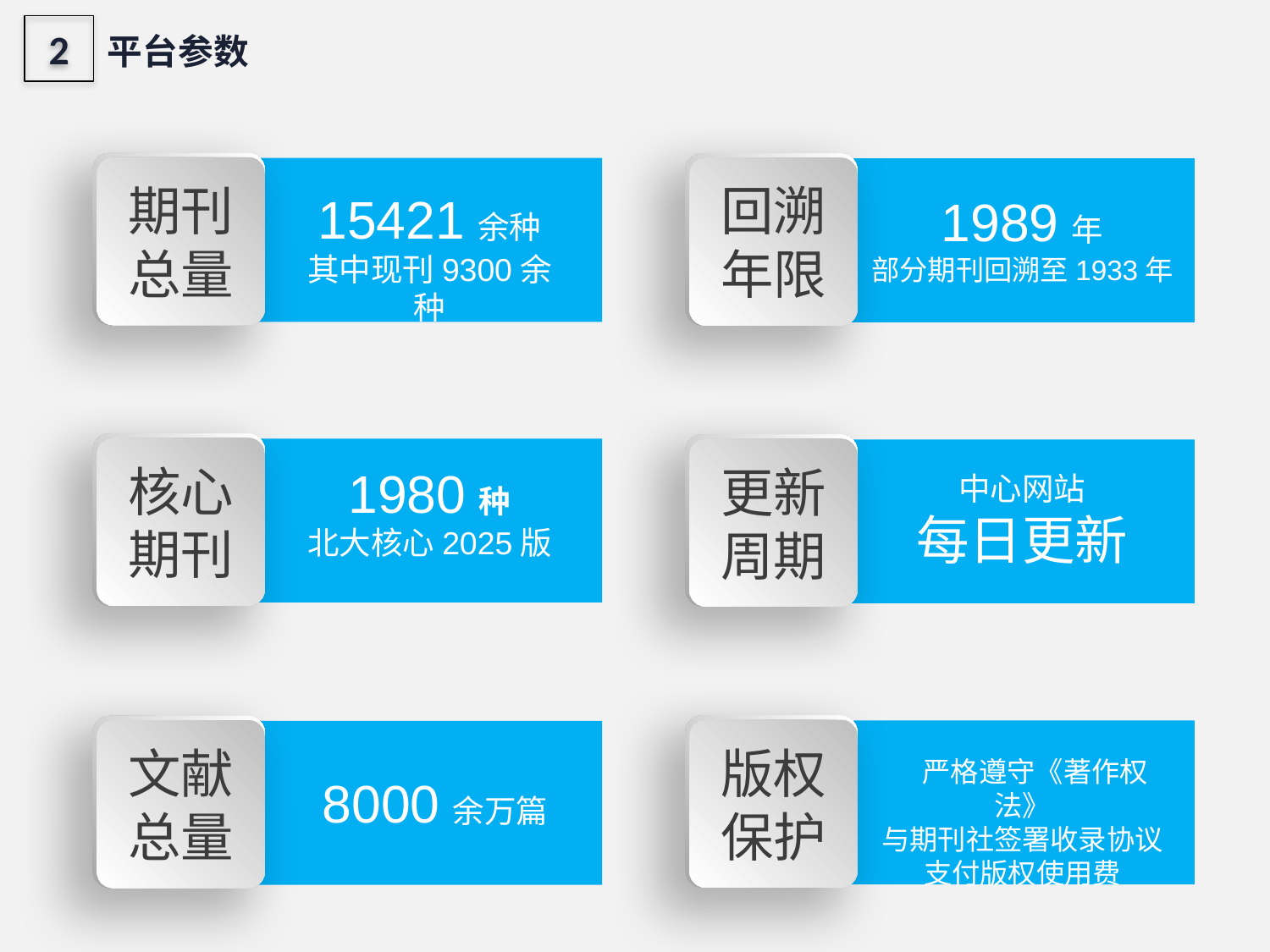

2
平台参数

期刊总量
15421余种
其中现刊9300余种

回溯年限
1989年
部分期刊回溯至1933年

核心期刊
1980种
北大核心2025版

更新周期
中心网站
每日更新

版权保护
   严格遵守《著作权法》
与期刊社签署收录协议
支付版权使用费

文献总量
8000余万篇